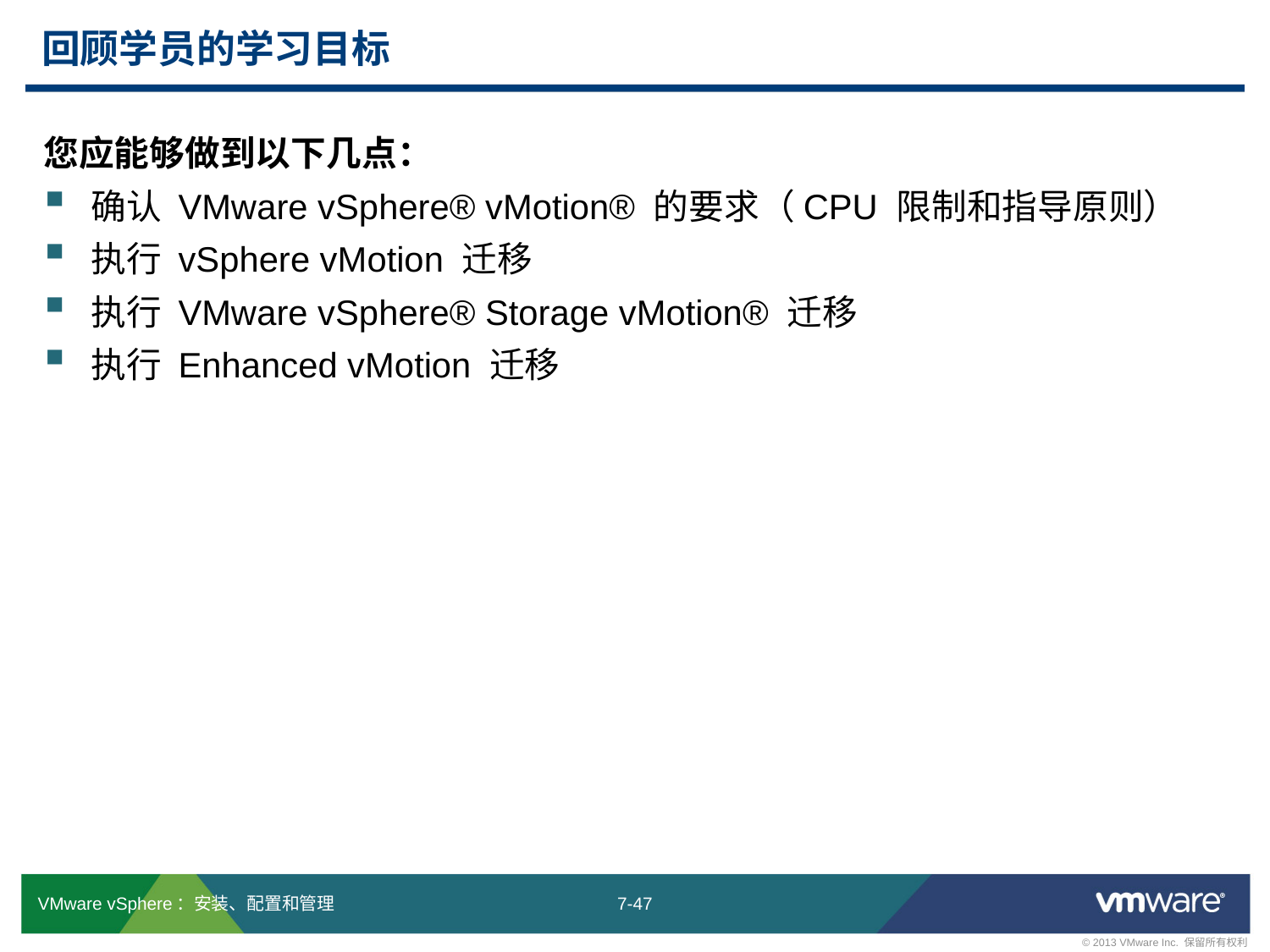

# 回顾学员的学习目标
您应能够做到以下几点：
确认 VMware vSphere® vMotion® 的要求（CPU 限制和指导原则）
执行 vSphere vMotion 迁移
执行 VMware vSphere® Storage vMotion® 迁移
执行 Enhanced vMotion 迁移